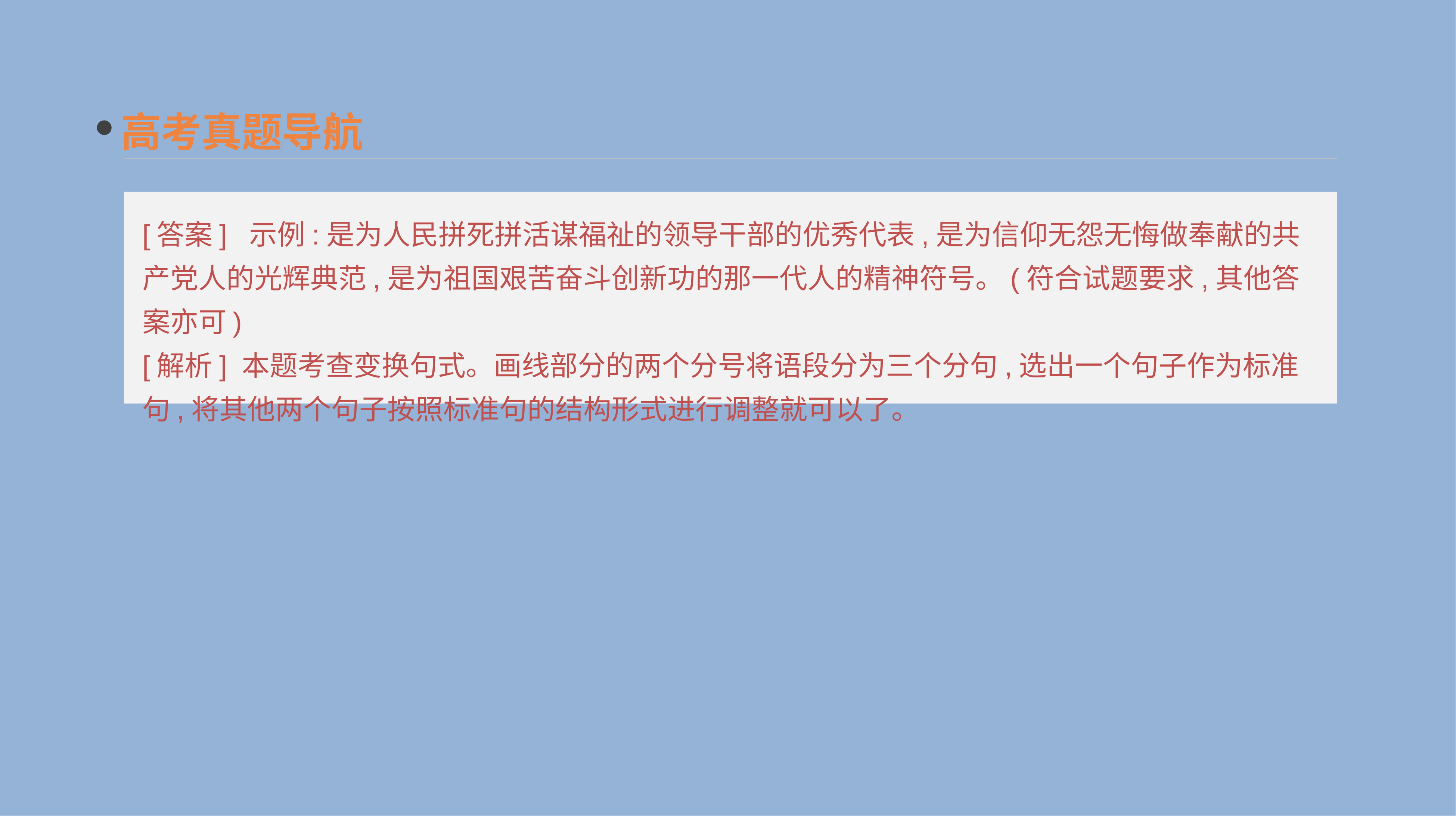

高考真题导航

[答案]  示例:是为人民拼死拼活谋福祉的领导干部的优秀代表,是为信仰无怨无悔做奉献的共产党人的光辉典范,是为祖国艰苦奋斗创新功的那一代人的精神符号。(符合试题要求,其他答案亦可)
[解析] 本题考查变换句式。画线部分的两个分号将语段分为三个分句,选出一个句子作为标准句,将其他两个句子按照标准句的结构形式进行调整就可以了。